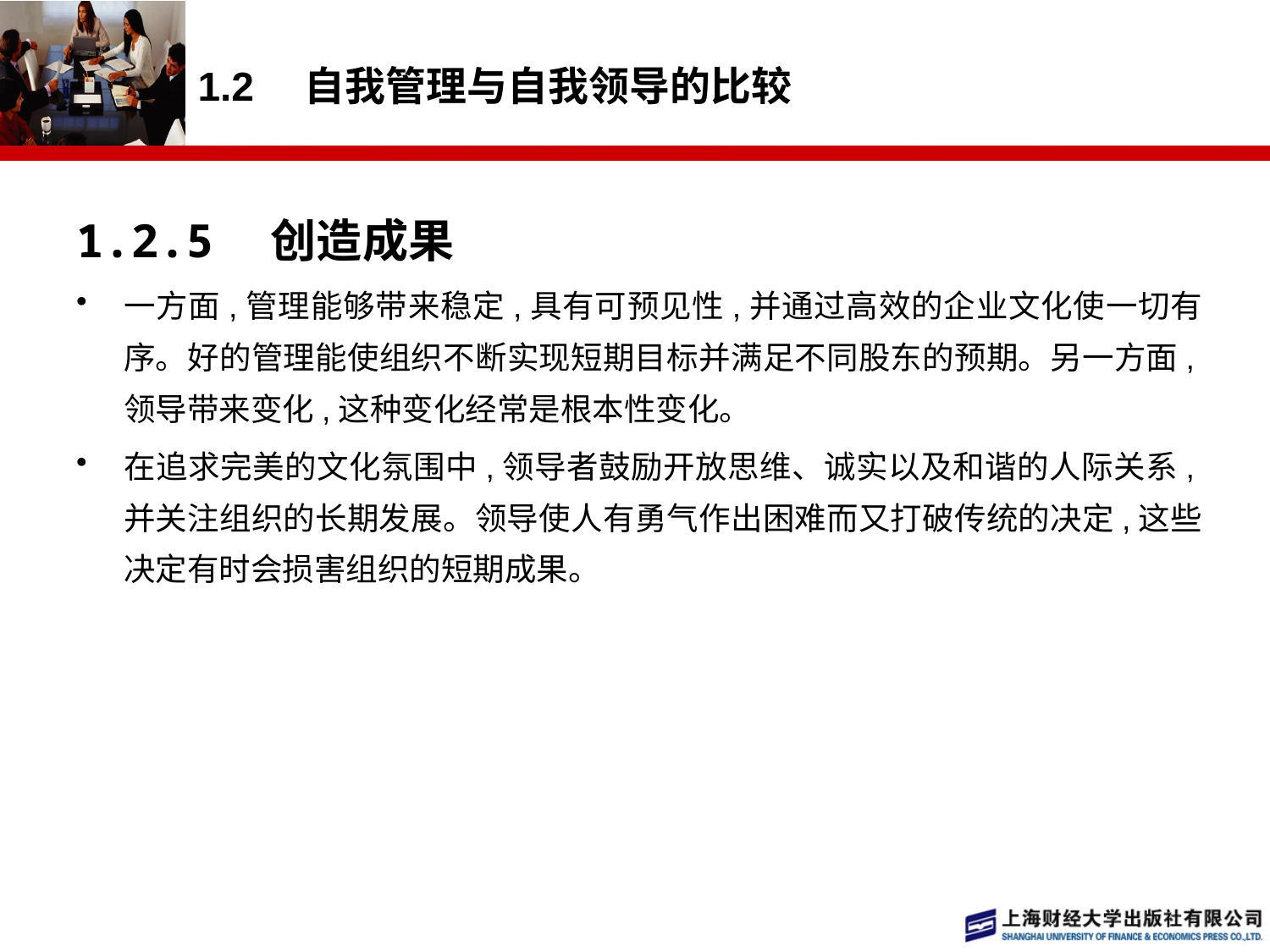

# 1.2　自我管理与自我领导的比较
1.2.5　创造成果
一方面,管理能够带来稳定,具有可预见性,并通过高效的企业文化使一切有序。好的管理能使组织不断实现短期目标并满足不同股东的预期。另一方面,领导带来变化,这种变化经常是根本性变化。
在追求完美的文化氛围中,领导者鼓励开放思维、诚实以及和谐的人际关系,并关注组织的长期发展。领导使人有勇气作出困难而又打破传统的决定,这些决定有时会损害组织的短期成果。